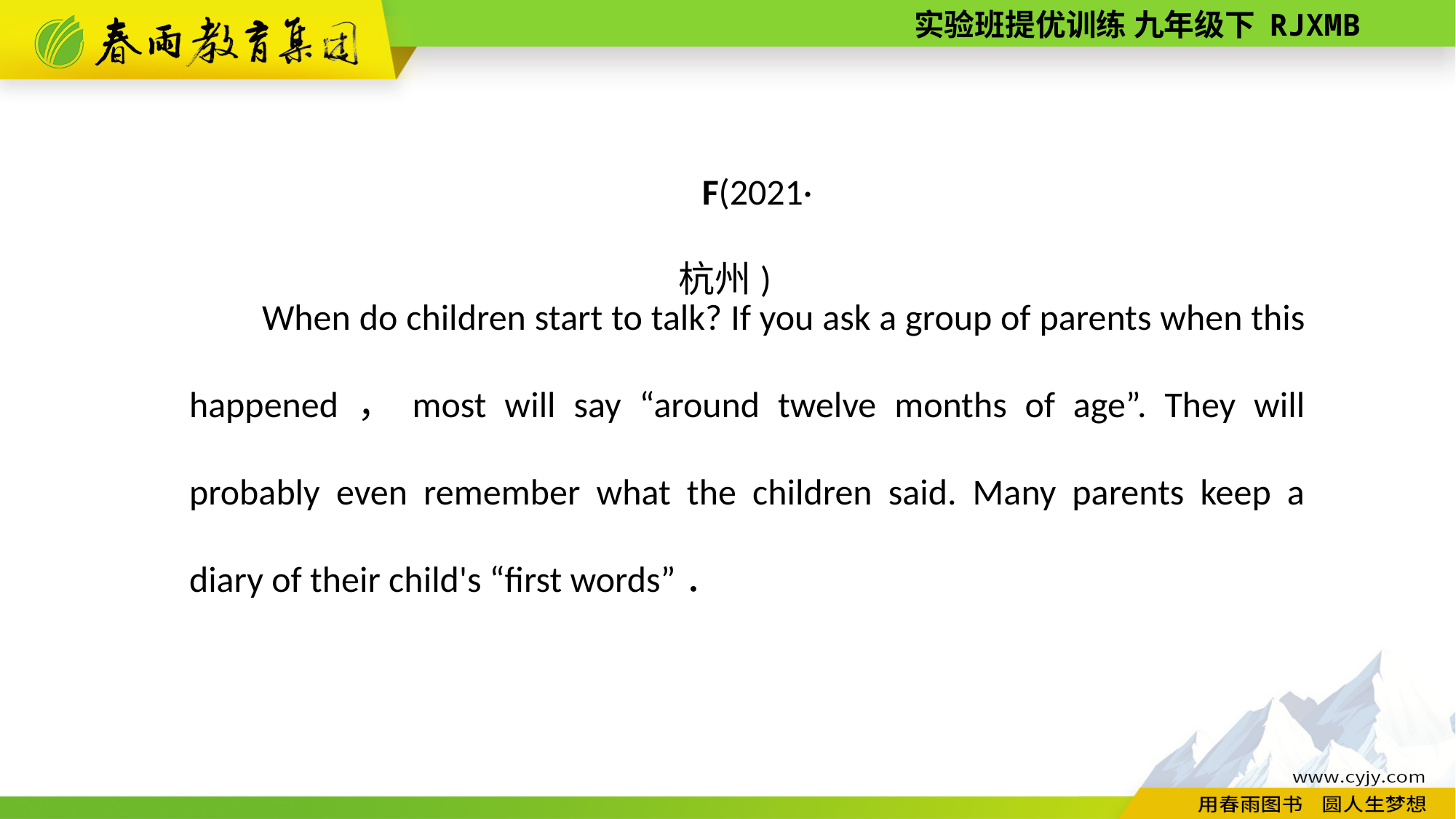

F(2021·杭州)
When do children start to talk? If you ask a group of parents when this happened，most will say “around twelve months of age”. They will probably even remember what the children said. Many parents keep a diary of their child's “first words”．